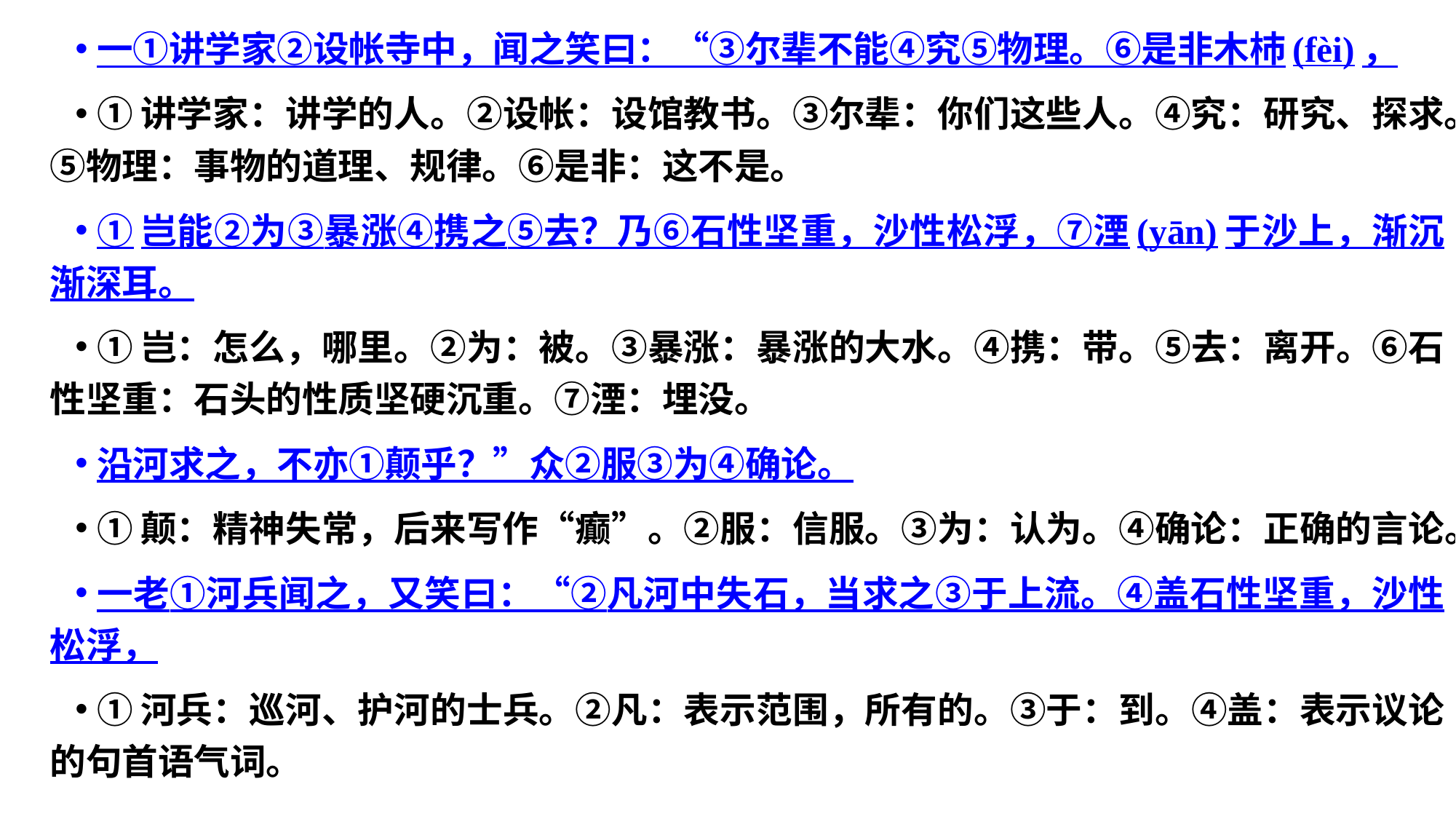

一①讲学家②设帐寺中，闻之笑曰：“③尔辈不能④究⑤物理。⑥是非木杮(fèi)，
①讲学家：讲学的人。②设帐：设馆教书。③尔辈：你们这些人。④究：研究、探求。⑤物理：事物的道理、规律。⑥是非：这不是。
①岂能②为③暴涨④携之⑤去？乃⑥石性坚重，沙性松浮，⑦湮(yān)于沙上，渐沉渐深耳。
①岂：怎么，哪里。②为：被。③暴涨：暴涨的大水。④携：带。⑤去：离开。⑥石性坚重：石头的性质坚硬沉重。⑦湮：埋没。
沿河求之，不亦①颠乎？”众②服③为④确论。
①颠：精神失常，后来写作“癫”。②服：信服。③为：认为。④确论：正确的言论。
一老①河兵闻之，又笑曰：“②凡河中失石，当求之③于上流。④盖石性坚重，沙性松浮，
①河兵：巡河、护河的士兵。②凡：表示范围，所有的。③于：到。④盖：表示议论的句首语气词。